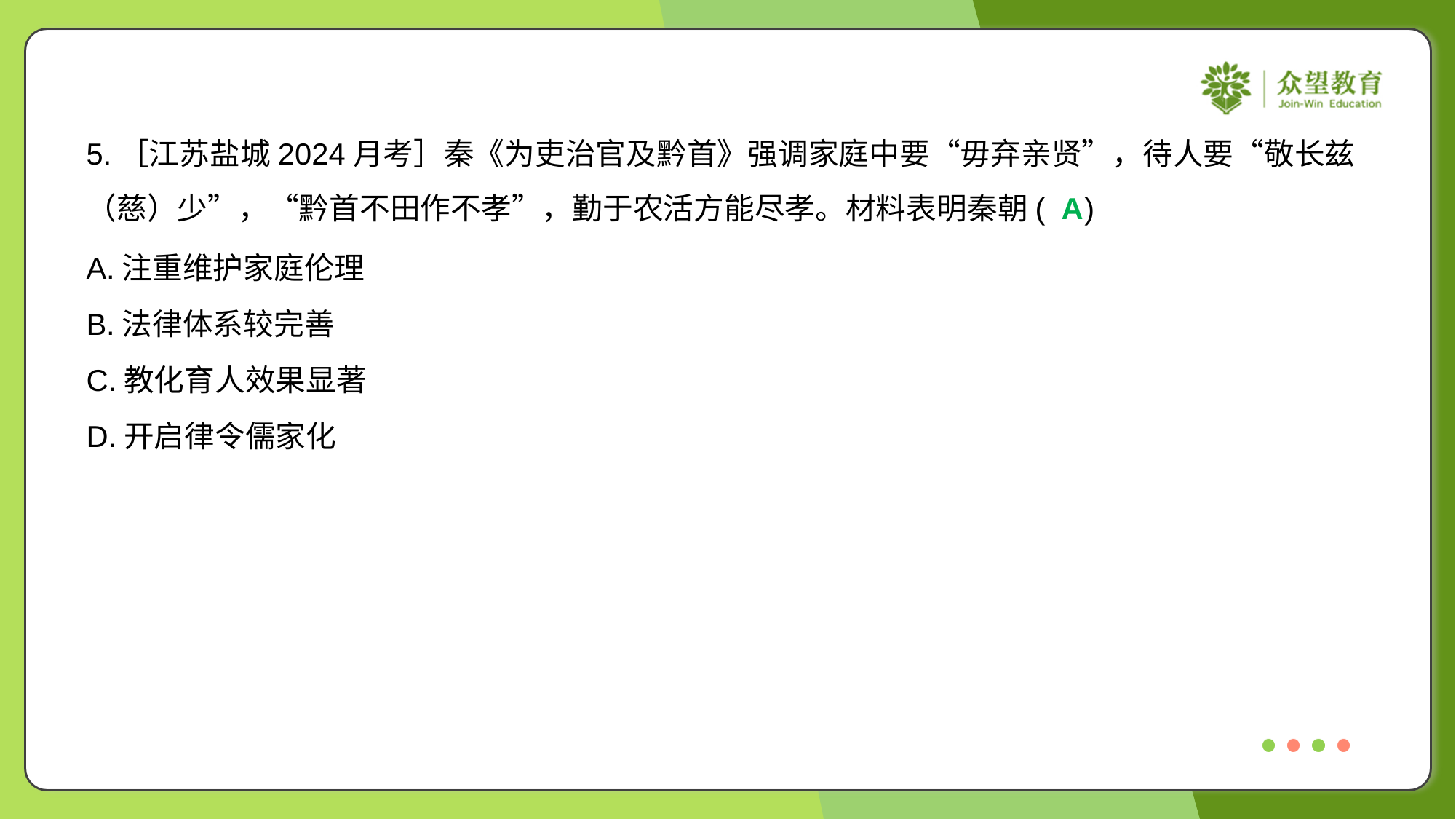

5.［江苏盐城2024月考］秦《为吏治官及黔首》强调家庭中要“毋弃亲贤”，待人要“敬长兹
（慈）少”，“黔首不田作不孝”，勤于农活方能尽孝。材料表明秦朝(     )
A
A.注重维护家庭伦理
B.法律体系较完善
C.教化育人效果显著
D.开启律令儒家化